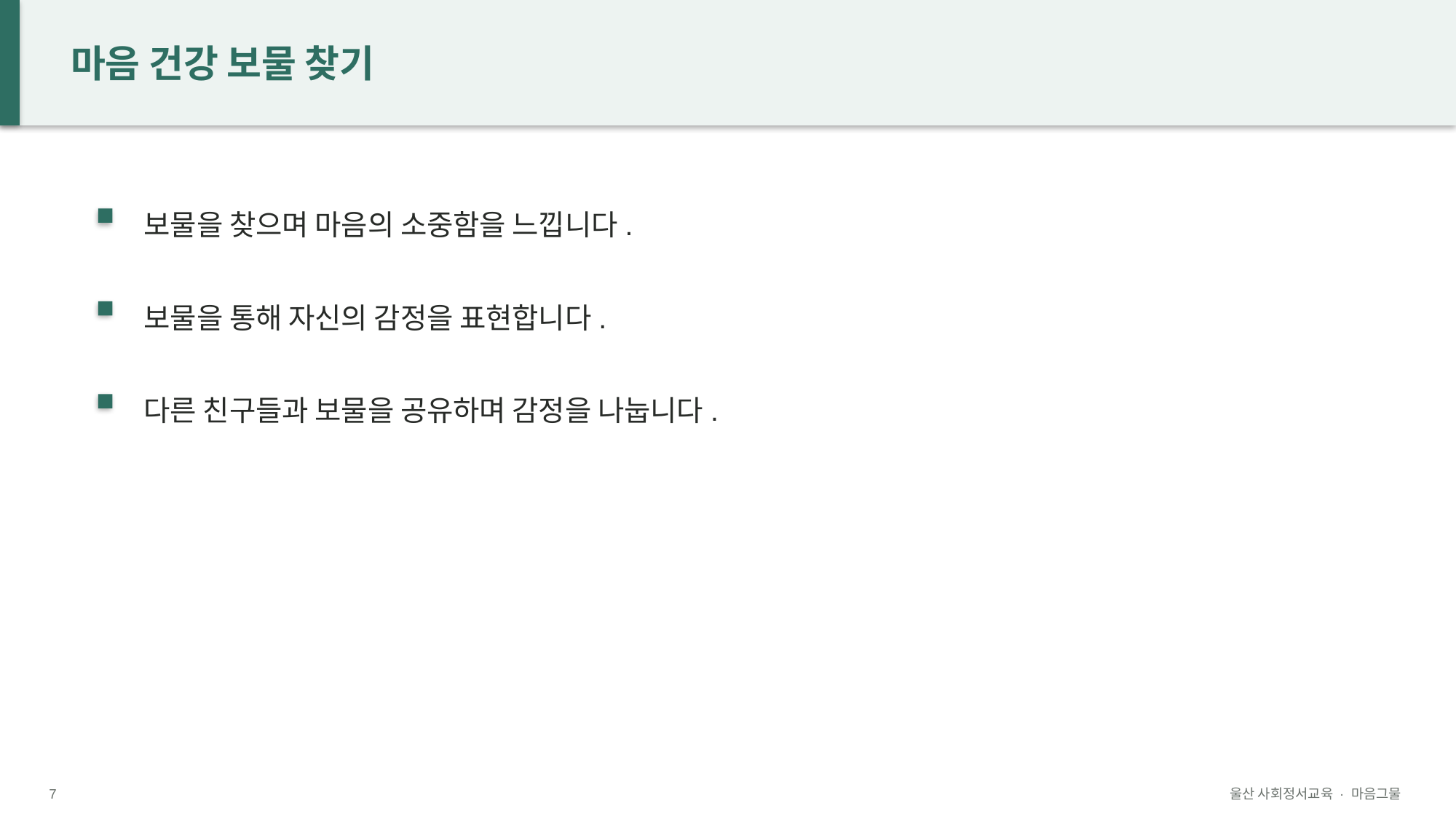

마음 건강 보물 찾기
보물을 찾으며 마음의 소중함을 느낍니다.

보물을 통해 자신의 감정을 표현합니다.

다른 친구들과 보물을 공유하며 감정을 나눕니다.

7
울산 사회정서교육 · 마음그물